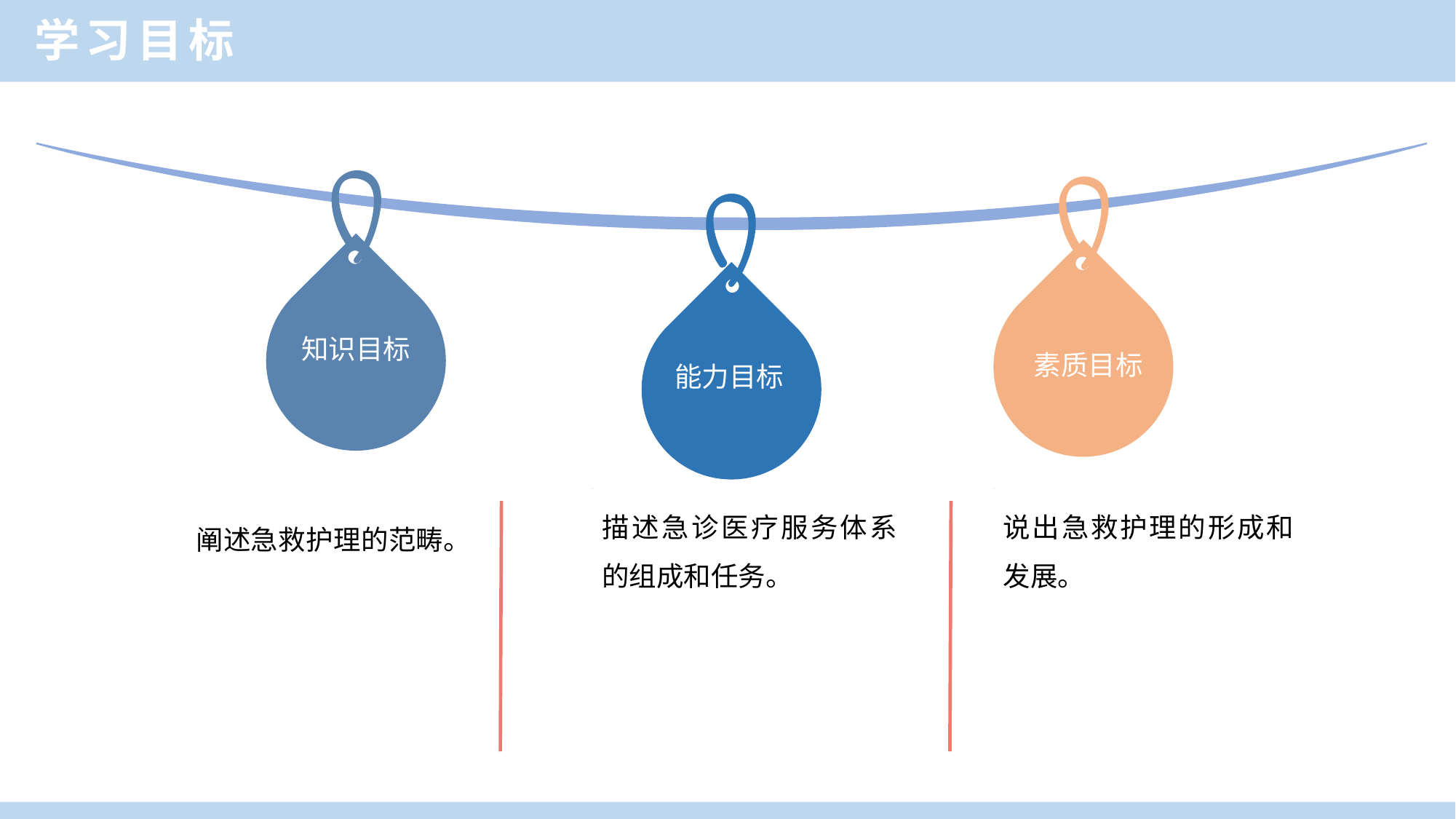

学习目标

知识目标

素质目标

能力目标
描述急诊医疗服务体系的组成和任务。
说出急救护理的形成和发展。
阐述急救护理的范畴。